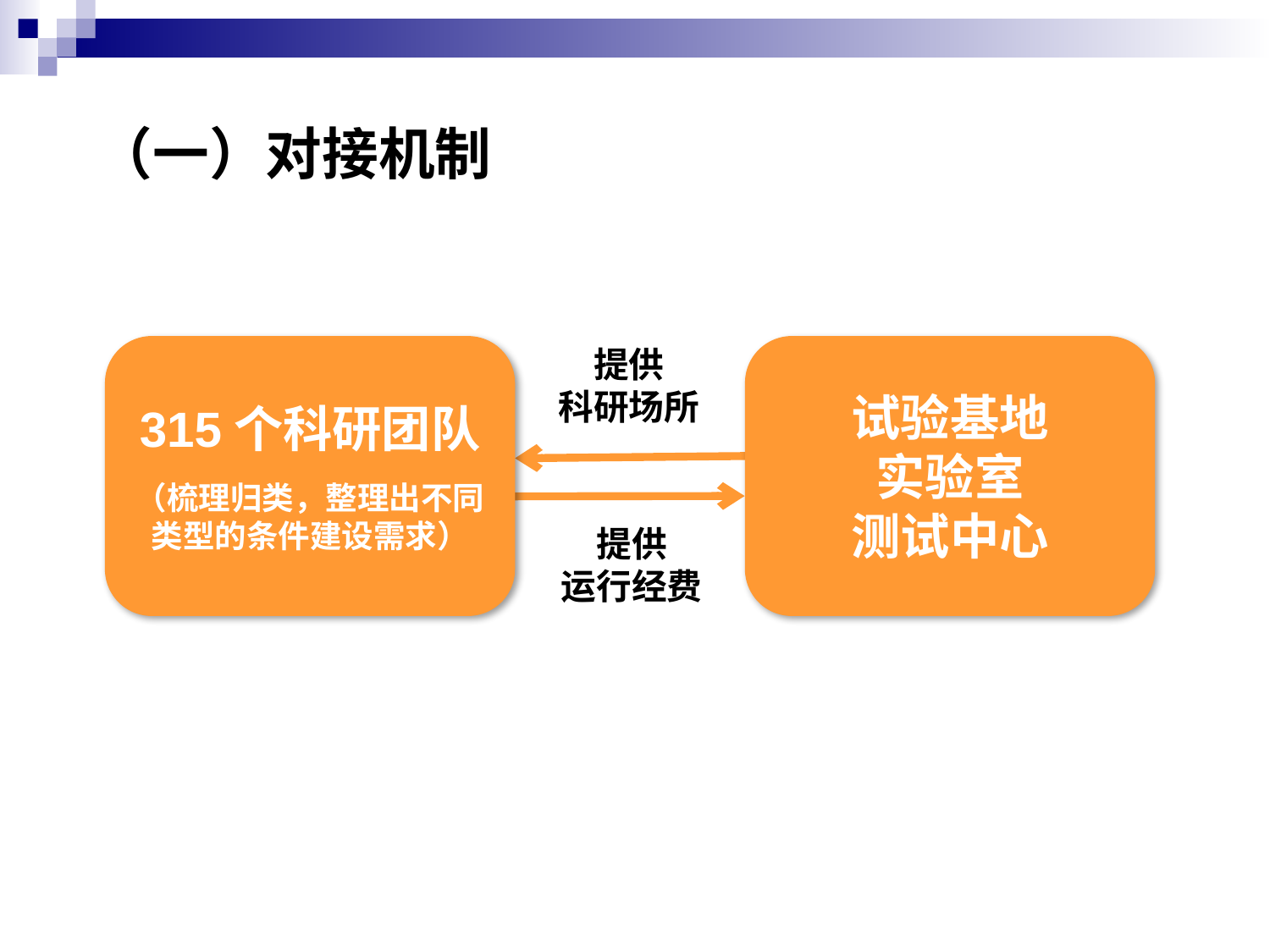

# （一）对接机制
315个科研团队
（梳理归类，整理出不同类型的条件建设需求）
提供
科研场所
试验基地
实验室
测试中心
提供
运行经费